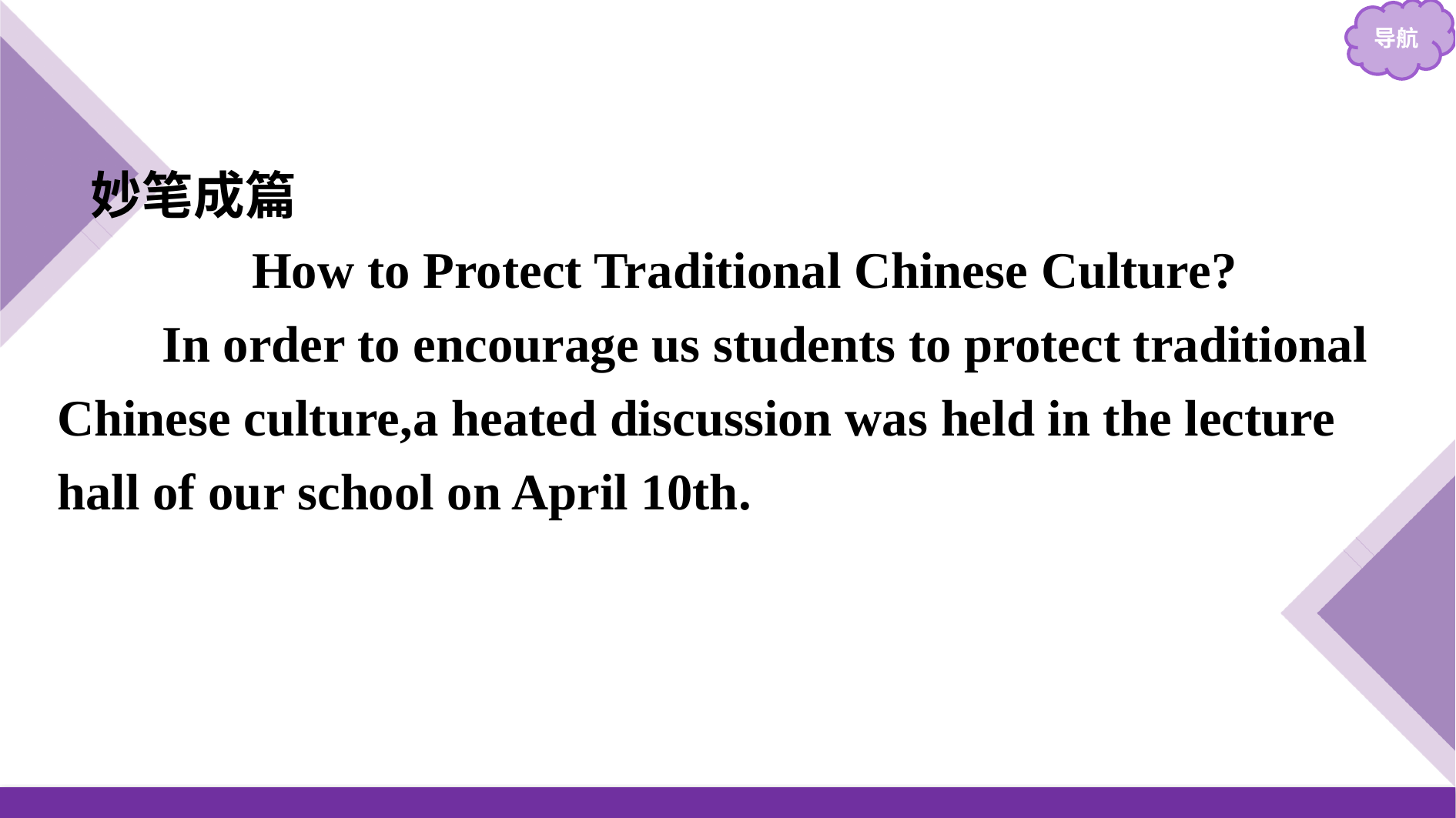

妙笔成篇
How to Protect Traditional Chinese Culture?
In order to encourage us students to protect traditional Chinese culture,a heated discussion was held in the lecture hall of our school on April 10th.